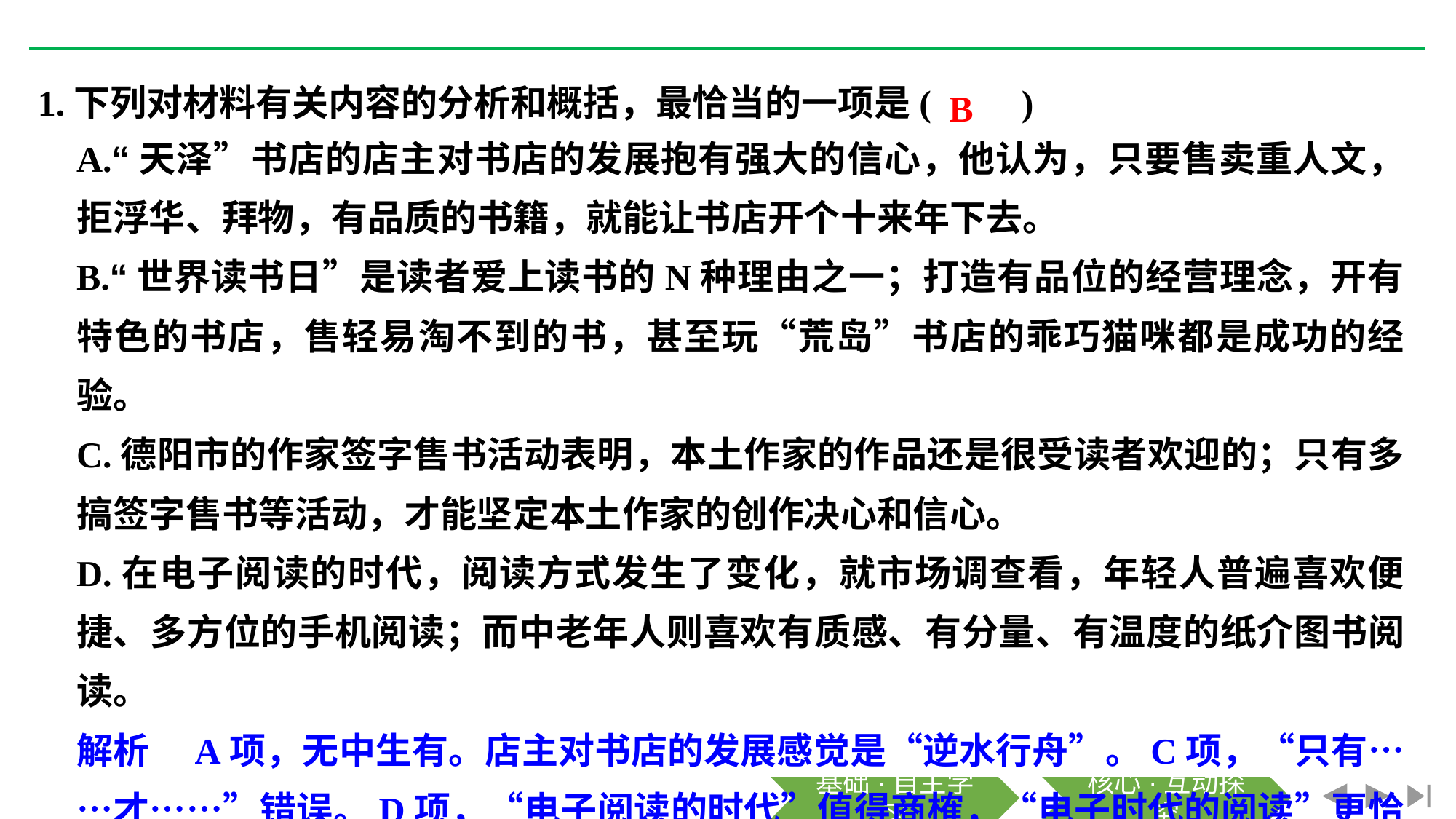

B
1.下列对材料有关内容的分析和概括，最恰当的一项是(　　)
A.“天泽”书店的店主对书店的发展抱有强大的信心，他认为，只要售卖重人文，拒浮华、拜物，有品质的书籍，就能让书店开个十来年下去。
B.“世界读书日”是读者爱上读书的N种理由之一；打造有品位的经营理念，开有特色的书店，售轻易淘不到的书，甚至玩“荒岛”书店的乖巧猫咪都是成功的经验。
C.德阳市的作家签字售书活动表明，本土作家的作品还是很受读者欢迎的；只有多搞签字售书等活动，才能坚定本土作家的创作决心和信心。
D.在电子阅读的时代，阅读方式发生了变化，就市场调查看，年轻人普遍喜欢便捷、多方位的手机阅读；而中老年人则喜欢有质感、有分量、有温度的纸介图书阅读。
解析　A项，无中生有。店主对书店的发展感觉是“逆水行舟”。C项，“只有……才……”错误。D项，“电子阅读的时代”值得商榷，“电子时代的阅读”更恰当，“年轻人普遍喜欢……中老年人则喜欢……”以偏概全。